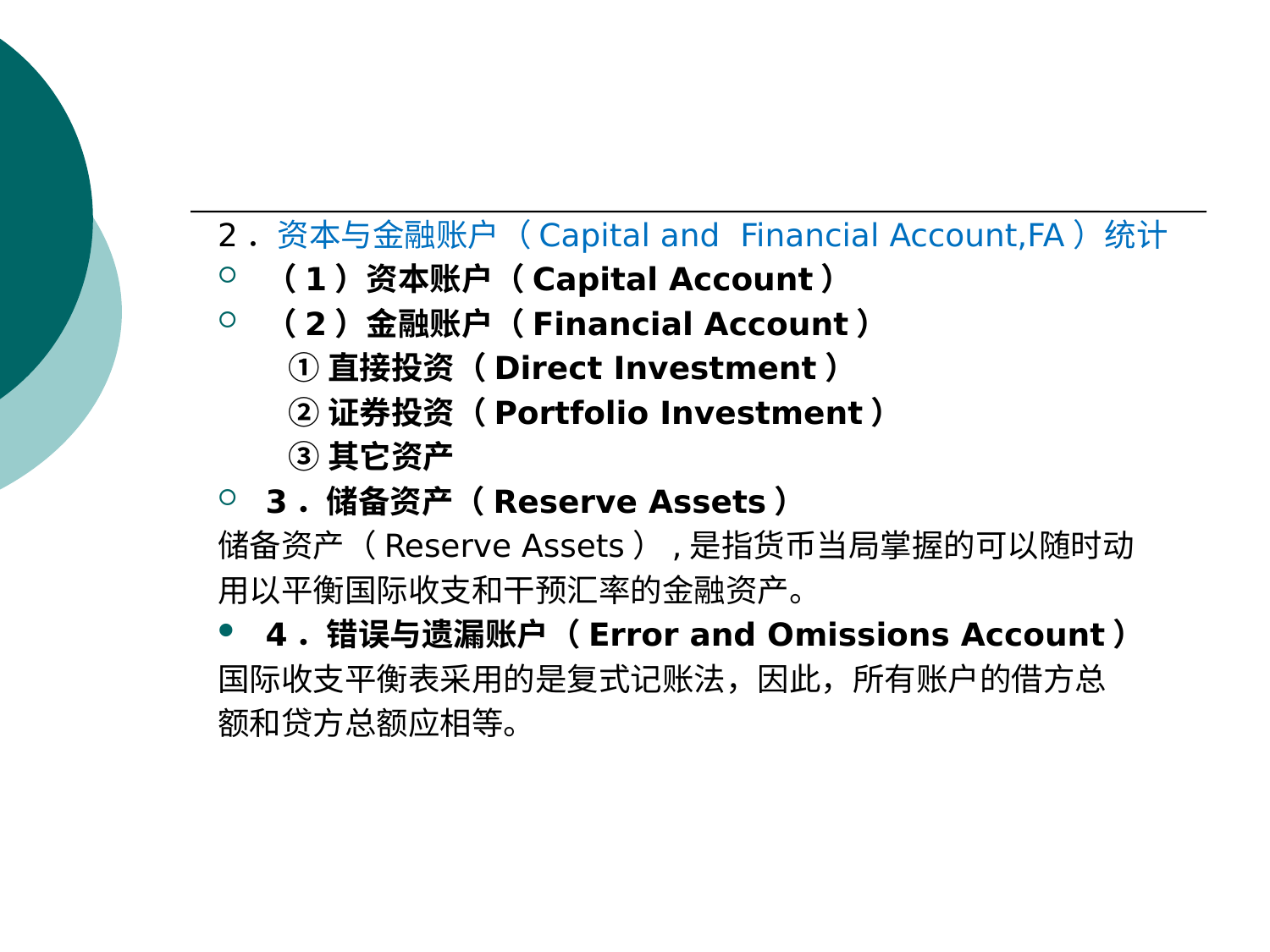

2．资本与金融账户（Capital and  Financial Account,FA）统计
（1）资本账户（Capital Account）
（2）金融账户（Financial Account）
 ①直接投资（Direct Investment）
 ②证券投资（Portfolio Investment）
 ③其它资产
3．储备资产（Reserve Assets）
储备资产（Reserve Assets）,是指货币当局掌握的可以随时动
用以平衡国际收支和干预汇率的金融资产。
4．错误与遗漏账户（Error and Omissions Account）
国际收支平衡表采用的是复式记账法，因此，所有账户的借方总
额和贷方总额应相等。